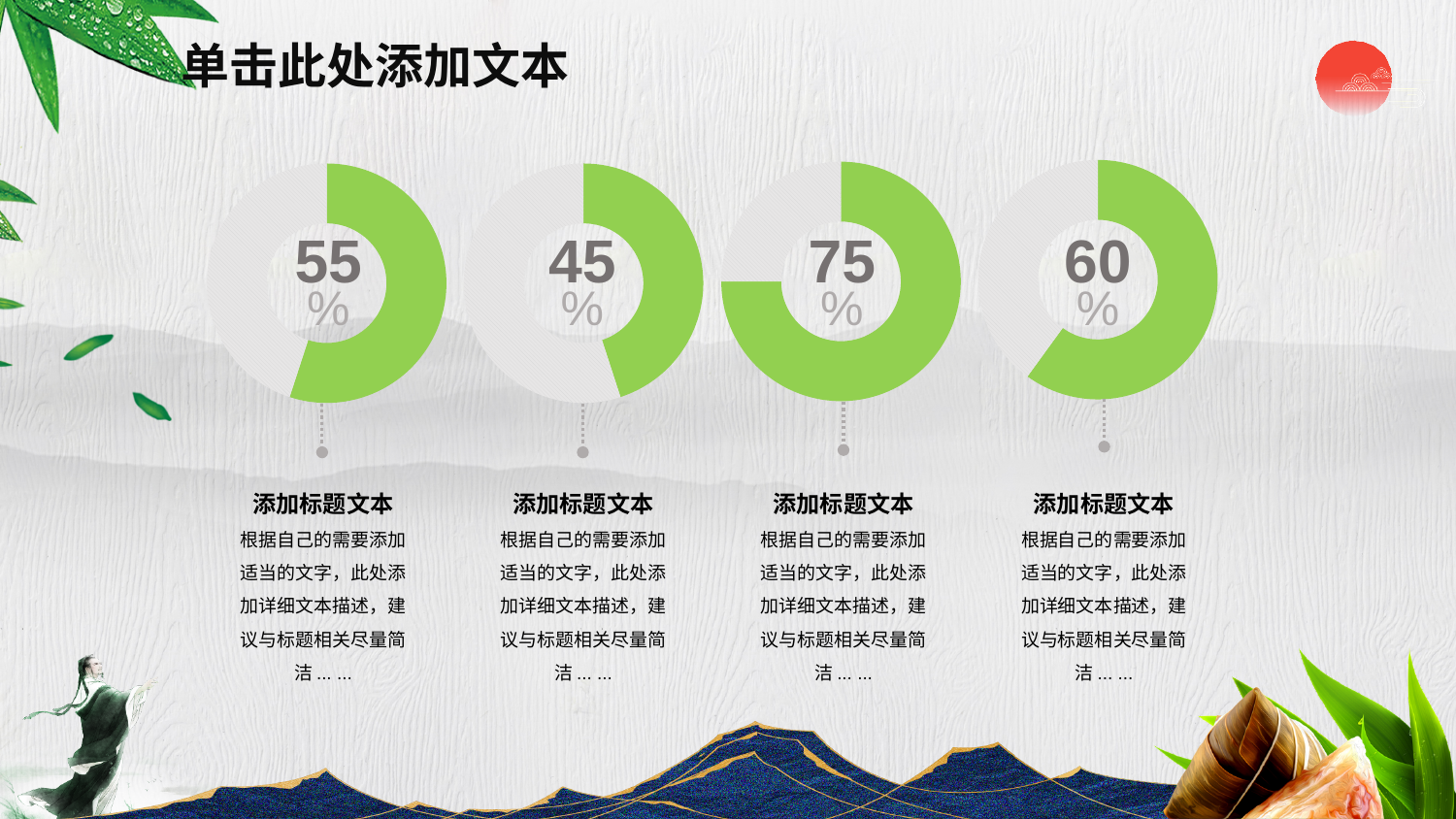

单击此处添加文本

### Chart

| Category | Column1 |
|---|---|
|  | 60.0 |
|  | 40.0 |

### Chart

| Category | Column1 |
|---|---|
|  | 75.0 |
|  | 25.0 |

### Chart

| Category | Column1 |
|---|---|
|  | 55.0 |
|  | 45.0 |

### Chart

| Category | Column1 |
|---|---|
|  | 45.0 |
|  | 55.0 |
55
%
75
%
60
%
45
%
添加标题文本
根据自己的需要添加适当的文字，此处添加详细文本描述，建议与标题相关尽量简洁... ...
添加标题文本
根据自己的需要添加适当的文字，此处添加详细文本描述，建议与标题相关尽量简洁... ...
添加标题文本
根据自己的需要添加适当的文字，此处添加详细文本描述，建议与标题相关尽量简洁... ...
添加标题文本
根据自己的需要添加适当的文字，此处添加详细文本描述，建议与标题相关尽量简洁... ...